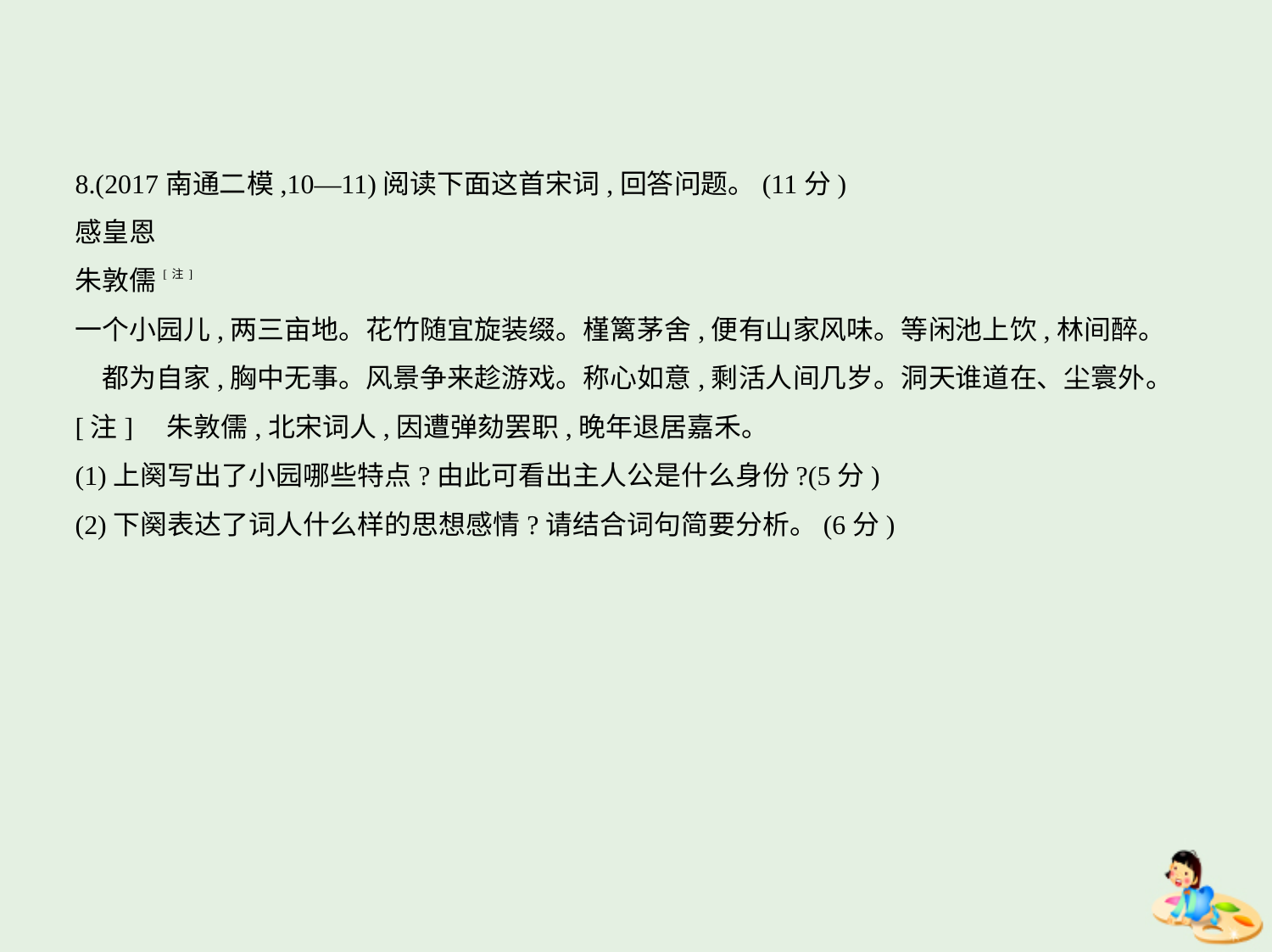

8.(2017南通二模,10—11)阅读下面这首宋词,回答问题。(11分)
感皇恩
朱敦儒[注]
一个小园儿,两三亩地。花竹随宜旋装缀。槿篱茅舍,便有山家风味。等闲池上饮,林间醉。    
　都为自家,胸中无事。风景争来趁游戏。称心如意,剩活人间几岁。洞天谁道在、尘寰外。
[注]    朱敦儒,北宋词人,因遭弹劾罢职,晚年退居嘉禾。
(1)上阕写出了小园哪些特点?由此可看出主人公是什么身份?(5分)
(2)下阕表达了词人什么样的思想感情?请结合词句简要分析。(6分)